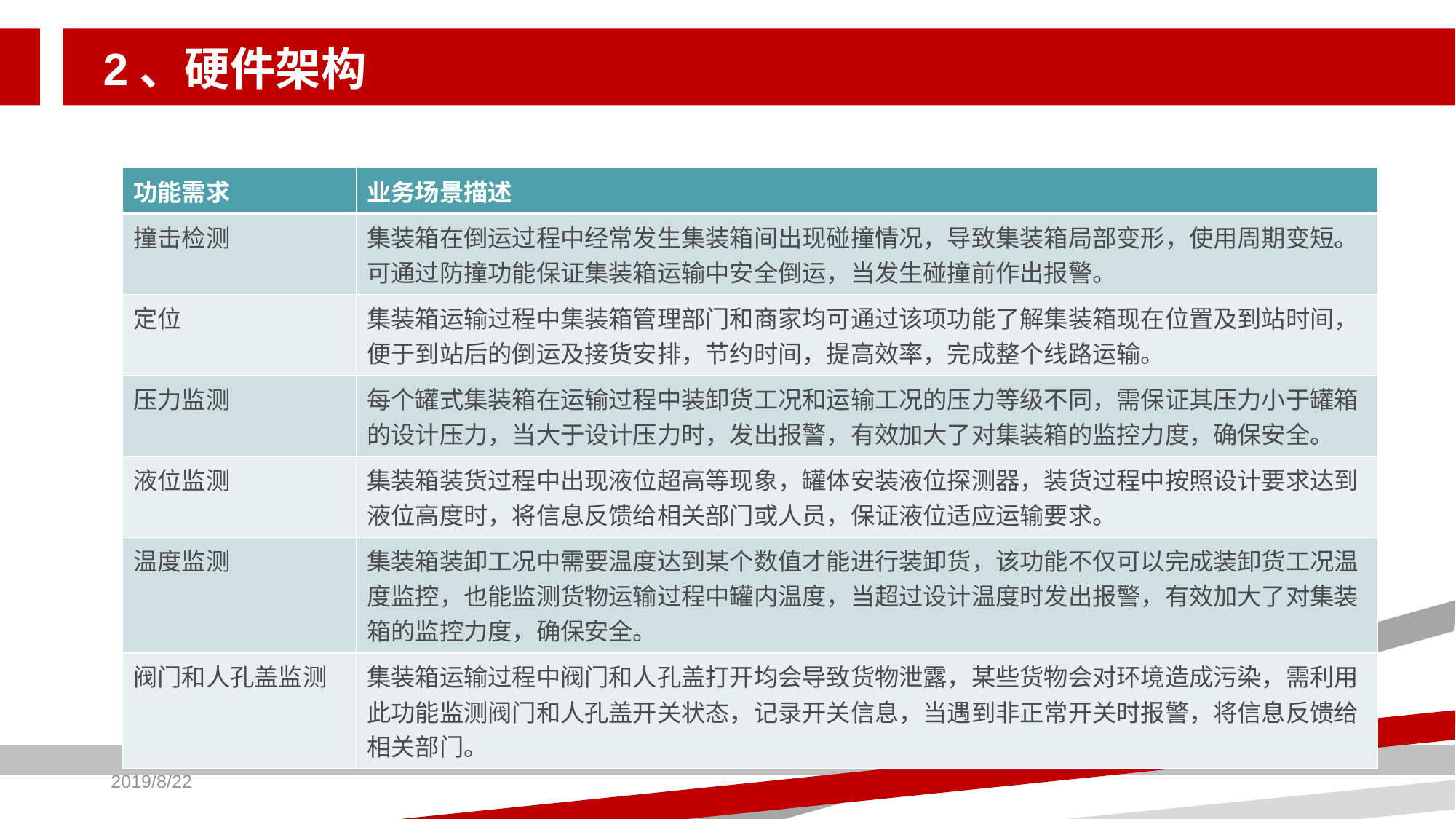

# 2、硬件架构
| 功能需求 | 业务场景描述 |
| --- | --- |
| 撞击检测 | 集装箱在倒运过程中经常发生集装箱间出现碰撞情况，导致集装箱局部变形，使用周期变短。可通过防撞功能保证集装箱运输中安全倒运，当发生碰撞前作出报警。 |
| 定位 | 集装箱运输过程中集装箱管理部门和商家均可通过该项功能了解集装箱现在位置及到站时间，便于到站后的倒运及接货安排，节约时间，提高效率，完成整个线路运输。 |
| 压力监测 | 每个罐式集装箱在运输过程中装卸货工况和运输工况的压力等级不同，需保证其压力小于罐箱的设计压力，当大于设计压力时，发出报警，有效加大了对集装箱的监控力度，确保安全。 |
| 液位监测 | 集装箱装货过程中出现液位超高等现象，罐体安装液位探测器，装货过程中按照设计要求达到液位高度时，将信息反馈给相关部门或人员，保证液位适应运输要求。 |
| 温度监测 | 集装箱装卸工况中需要温度达到某个数值才能进行装卸货，该功能不仅可以完成装卸货工况温度监控，也能监测货物运输过程中罐内温度，当超过设计温度时发出报警，有效加大了对集装箱的监控力度，确保安全。 |
| 阀门和人孔盖监测 | 集装箱运输过程中阀门和人孔盖打开均会导致货物泄露，某些货物会对环境造成污染，需利用此功能监测阀门和人孔盖开关状态，记录开关信息，当遇到非正常开关时报警，将信息反馈给相关部门。 |
2019/8/22